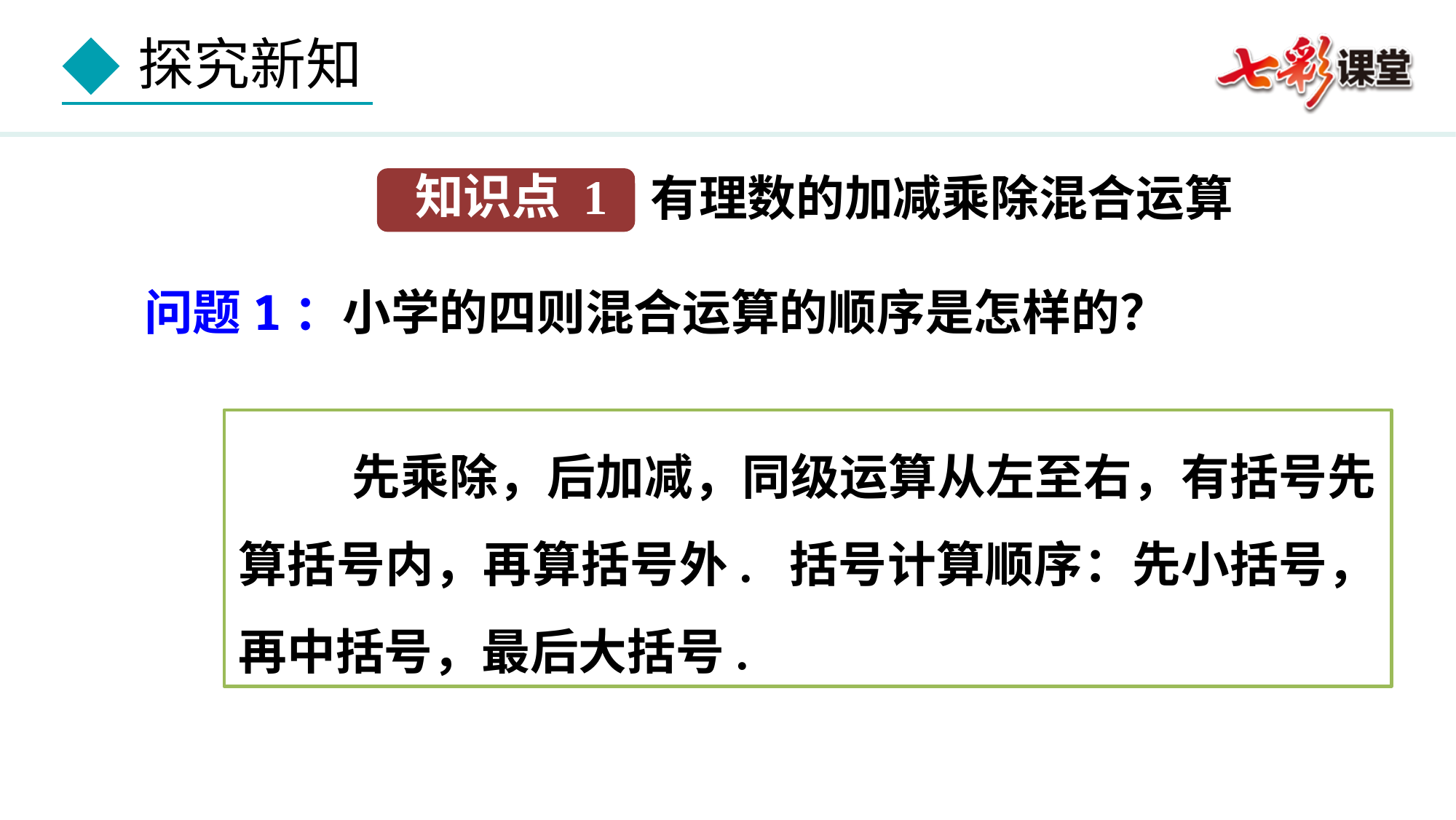

有理数的加减乘除混合运算

知识点 1
问题1：小学的四则混合运算的顺序是怎样的？
         先乘除，后加减，同级运算从左至右，有括号先算括号内，再算括号外.  括号计算顺序：先小括号，再中括号，最后大括号.